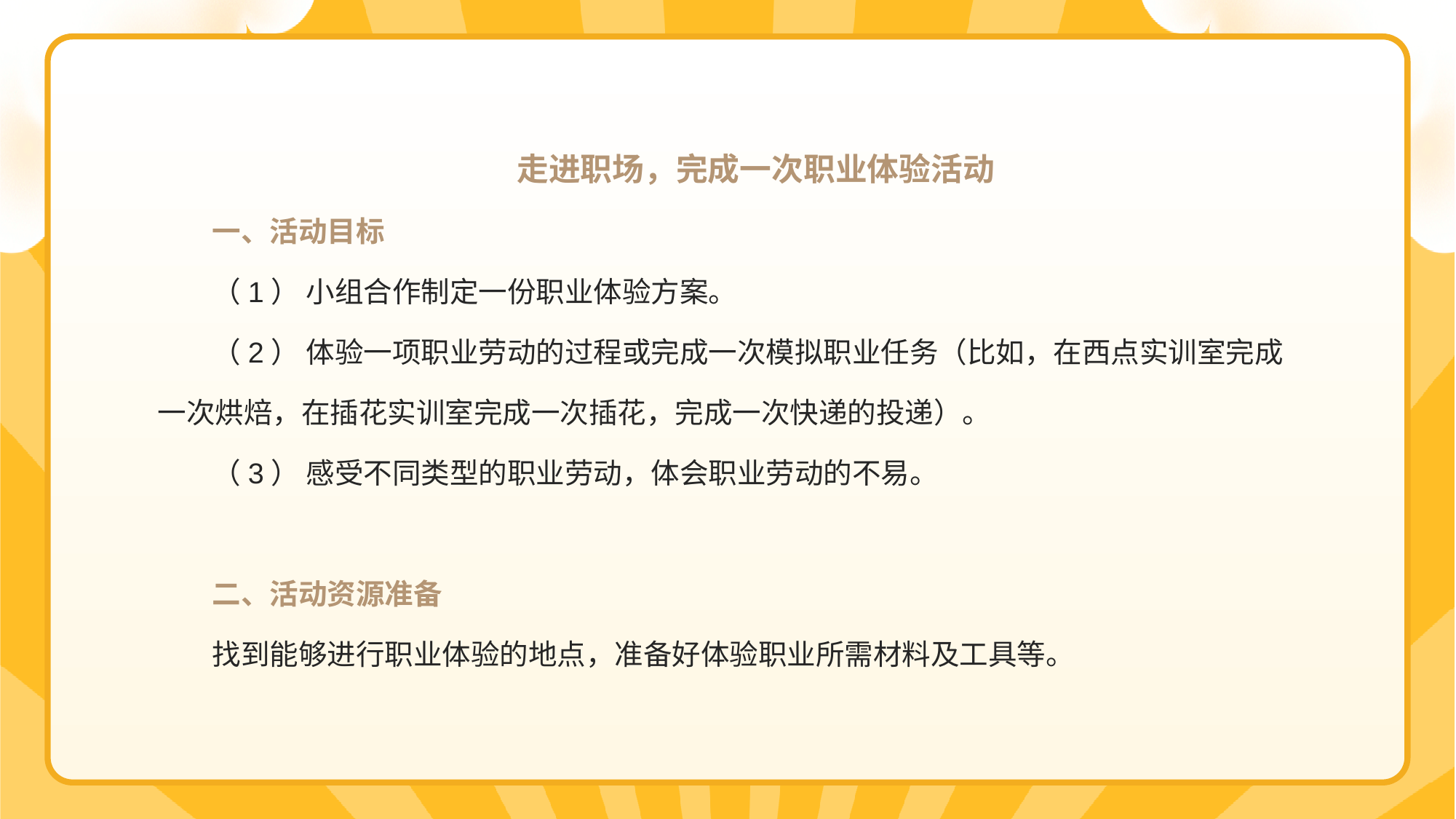

走进职场，完成一次职业体验活动
一、活动目标
（1） 小组合作制定一份职业体验方案。
（2） 体验一项职业劳动的过程或完成一次模拟职业任务（比如，在西点实训室完成一次烘焙，在插花实训室完成一次插花，完成一次快递的投递）。
（3） 感受不同类型的职业劳动，体会职业劳动的不易。

二、活动资源准备
找到能够进行职业体验的地点，准备好体验职业所需材料及工具等。